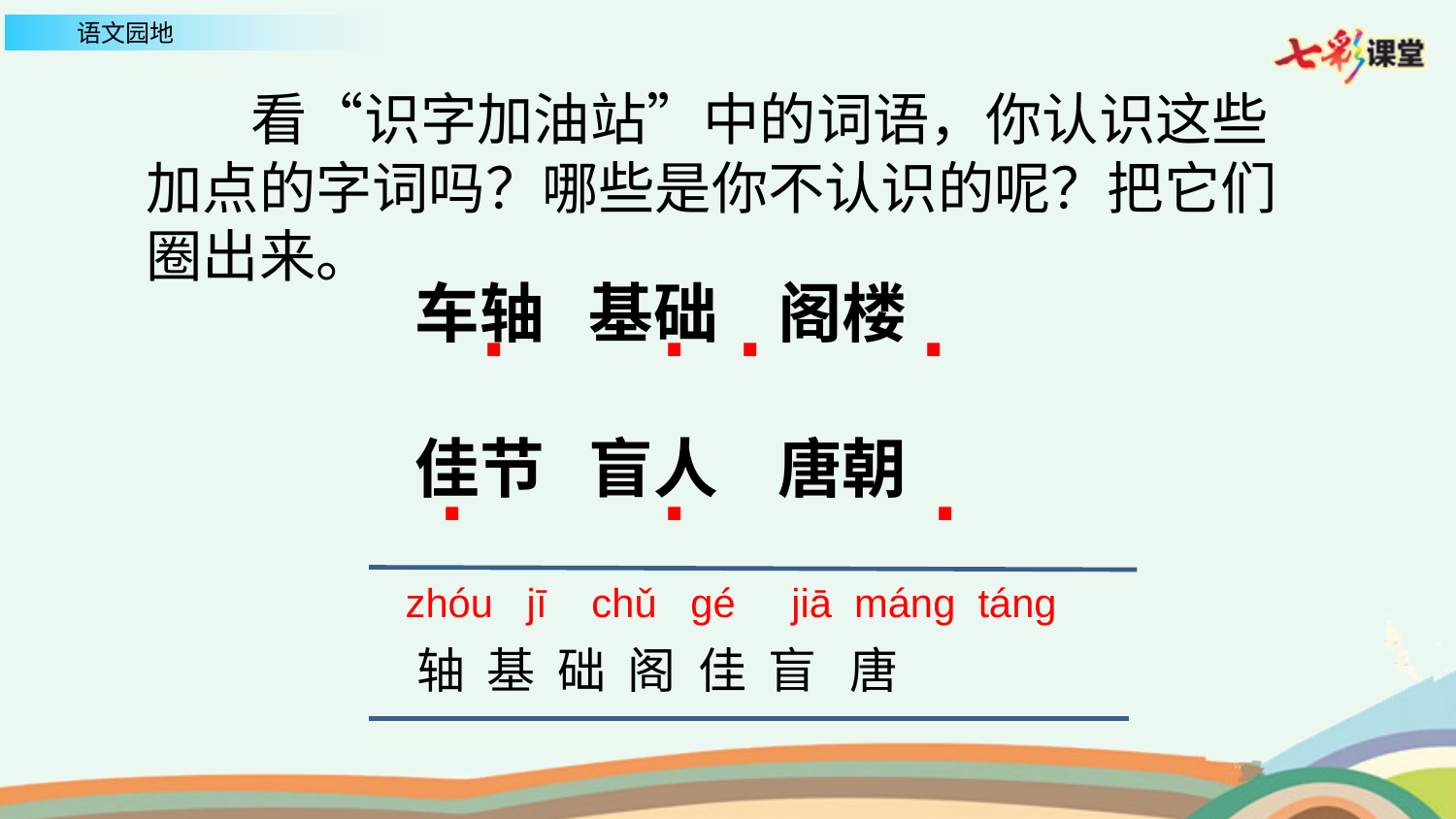

看“识字加油站”中的词语，你认识这些加点的字词吗？哪些是你不认识的呢？把它们圈出来。
 .
.
.
.
车轴   基础    阁楼

佳节   盲人    唐朝
.
.
.
zhóu   jī    chǔ   gé     jiā  máng  táng
轴  基  础  阁  佳  盲   唐